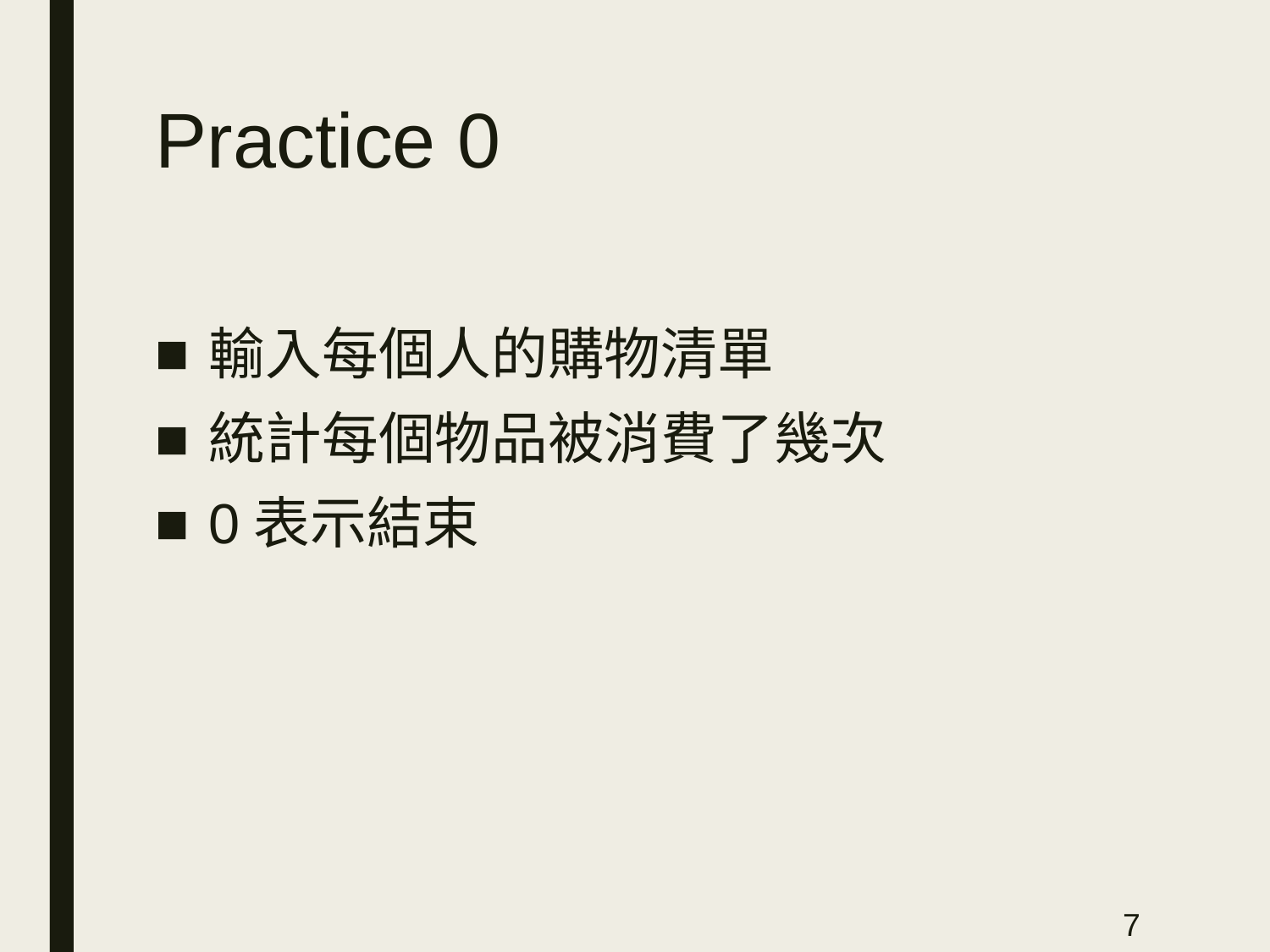

# Practice 0
輸入每個人的購物清單
統計每個物品被消費了幾次
0表示結束
7